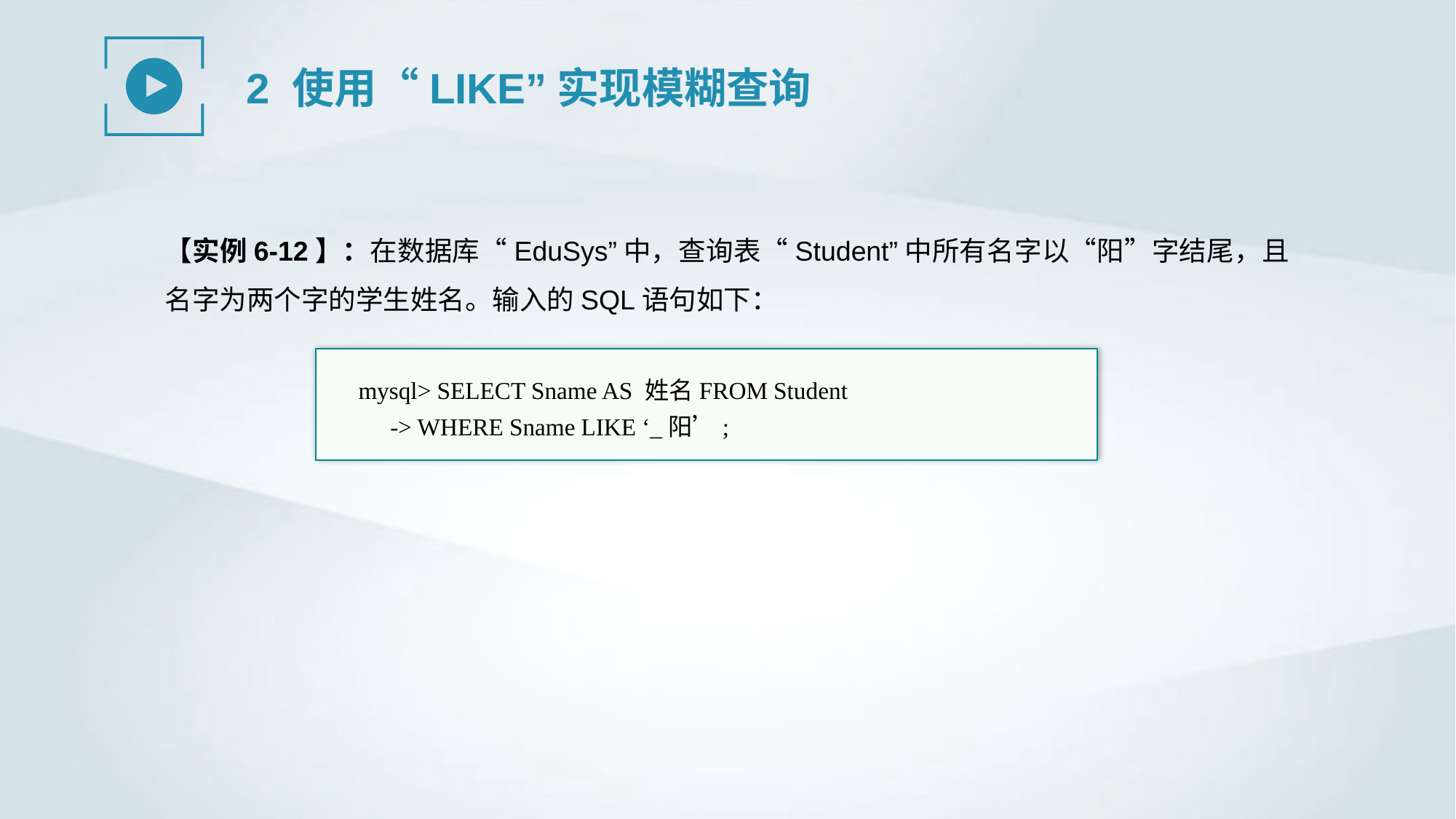

2 使用“LIKE”实现模糊查询
【实例6-12】：在数据库“EduSys”中，查询表“Student”中所有名字以“阳”字结尾，且名字为两个字的学生姓名。输入的SQL语句如下：
mysql> SELECT Sname AS 姓名FROM Student
-> WHERE Sname LIKE ‘_阳’;